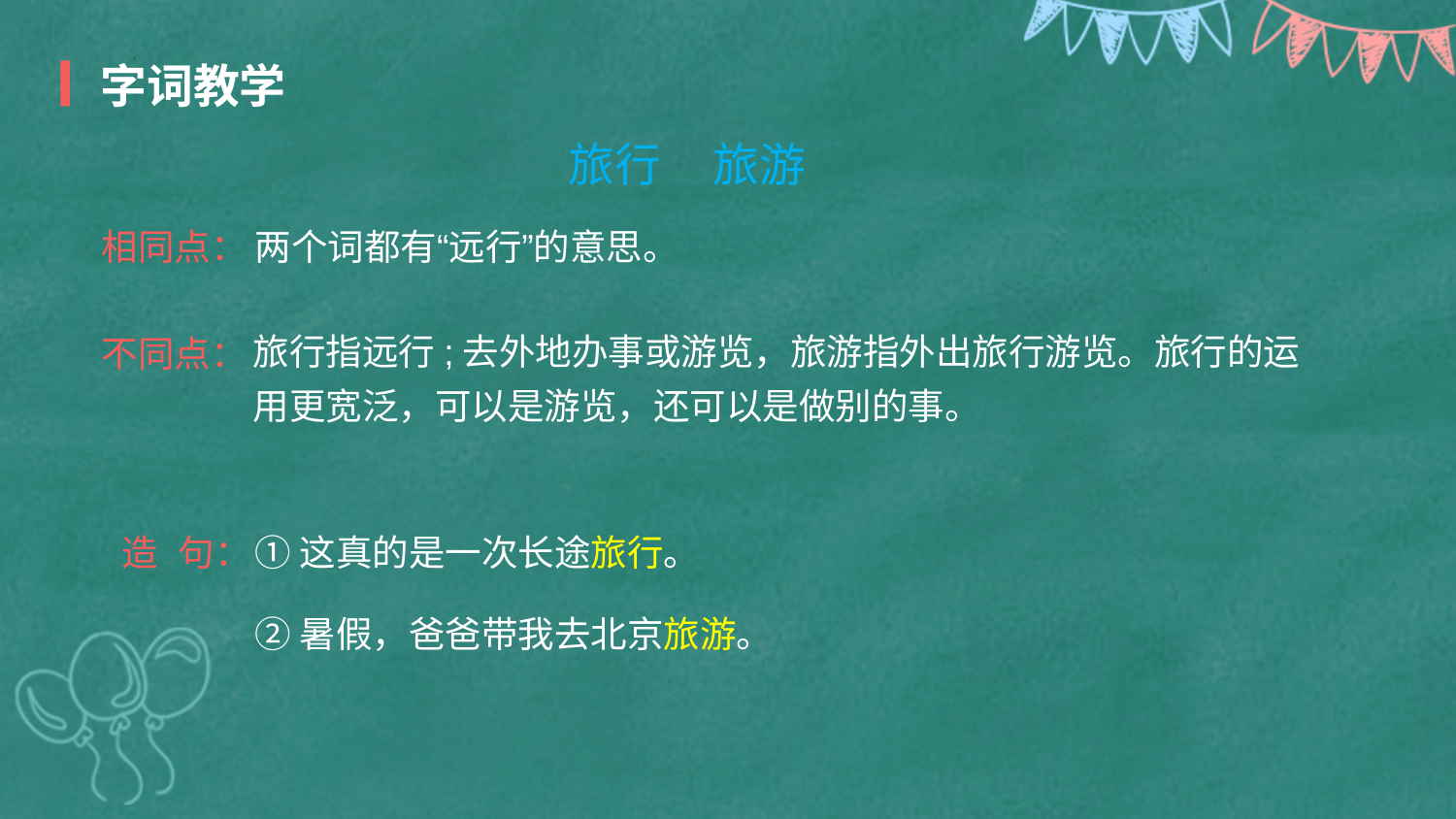

字词教学

旅行    旅游
相同点：
两个词都有“远行”的意思。
旅行指远行;去外地办事或游览，旅游指外出旅行游览。旅行的运用更宽泛，可以是游览，还可以是做别的事。
不同点：
造  句：
①这真的是一次长途旅行。
②暑假，爸爸带我去北京旅游。